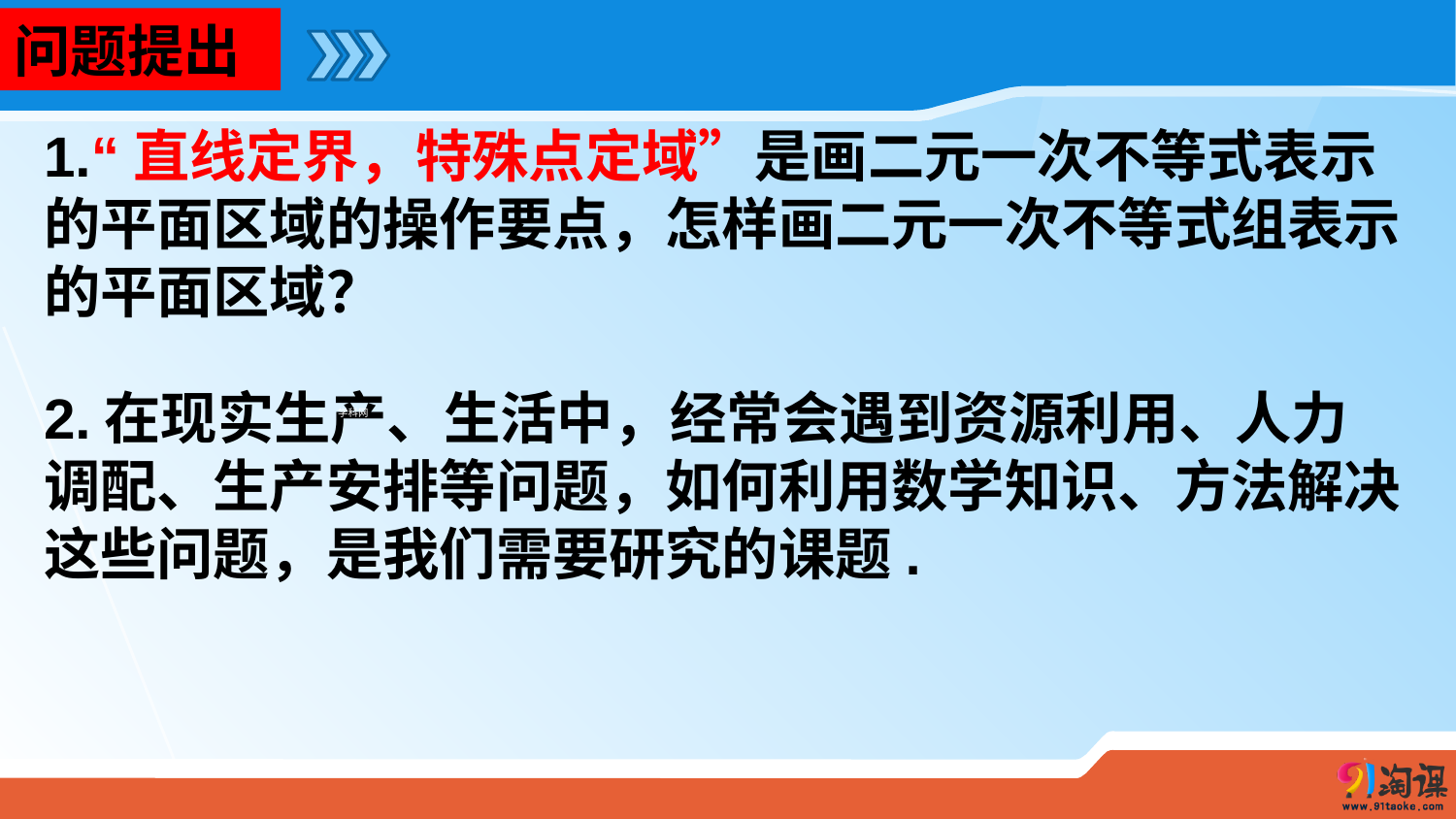

问题提出
1.“直线定界，特殊点定域”是画二元一次不等式表示的平面区域的操作要点，怎样画二元一次不等式组表示的平面区域？

2.在现实生产、生活中，经常会遇到资源利用、人力调配、生产安排等问题，如何利用数学知识、方法解决这些问题，是我们需要研究的课题.
学科网